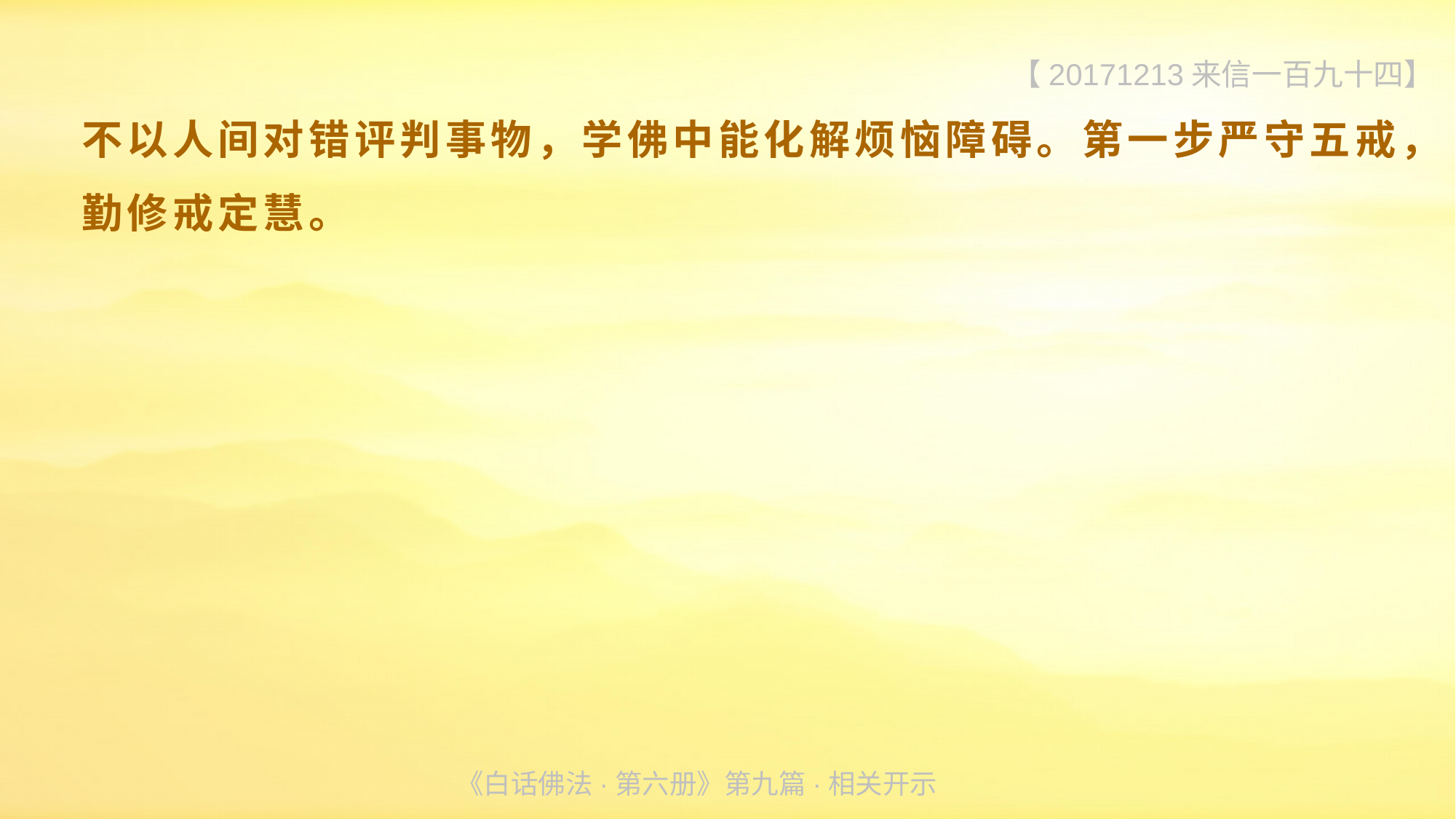

【20171213来信一百九十四】
不以人间对错评判事物，学佛中能化解烦恼障碍。第一步严守五戒，勤修戒定慧。

《白话佛法·第六册》第九篇·相关开示